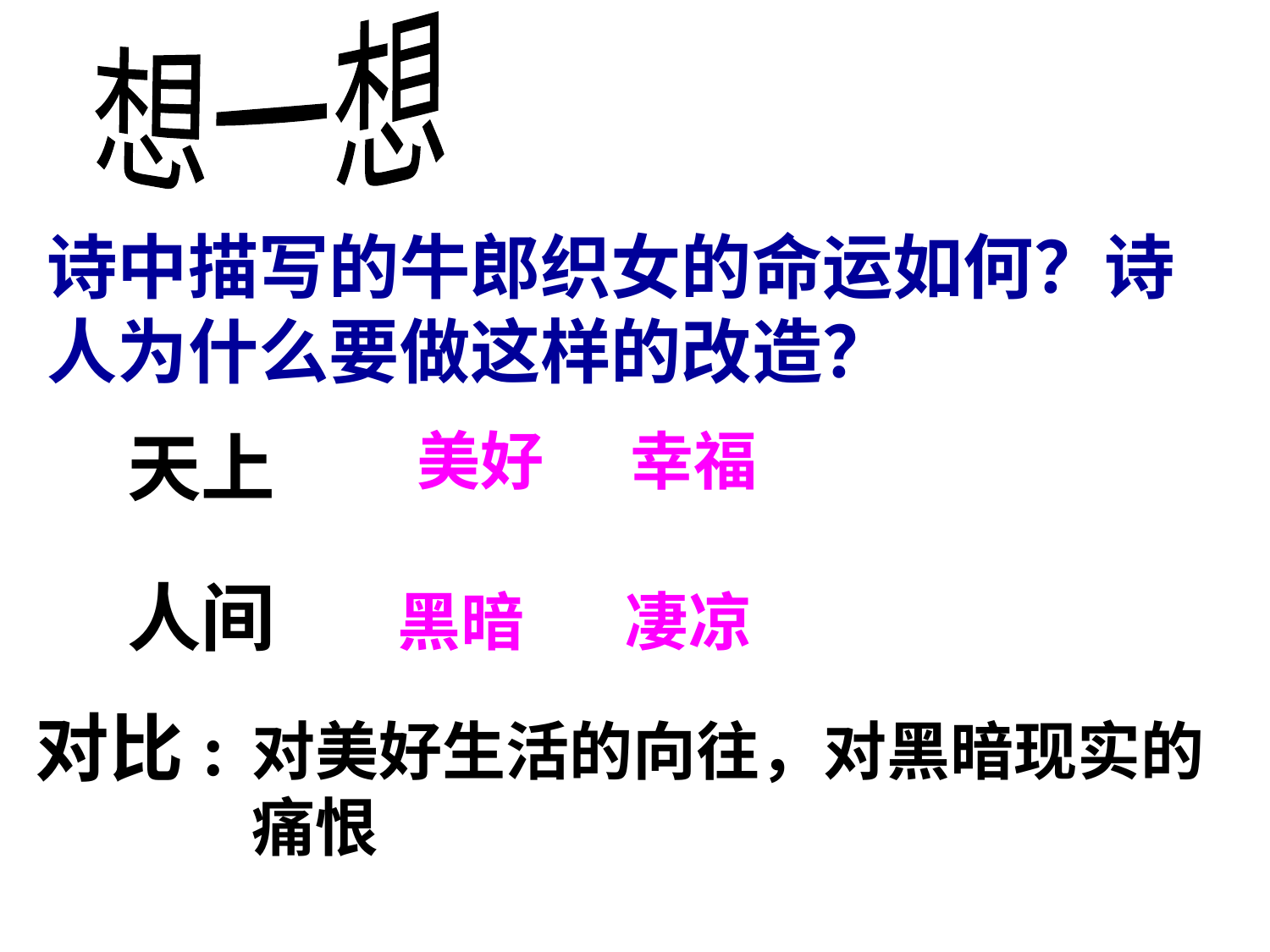

想一想
诗中描写的牛郎织女的命运如何？诗人为什么要做这样的改造？
#

天上
美好      幸福
人间
黑暗       凄凉
      对比:
对美好生活的向往，对黑暗现实的痛恨